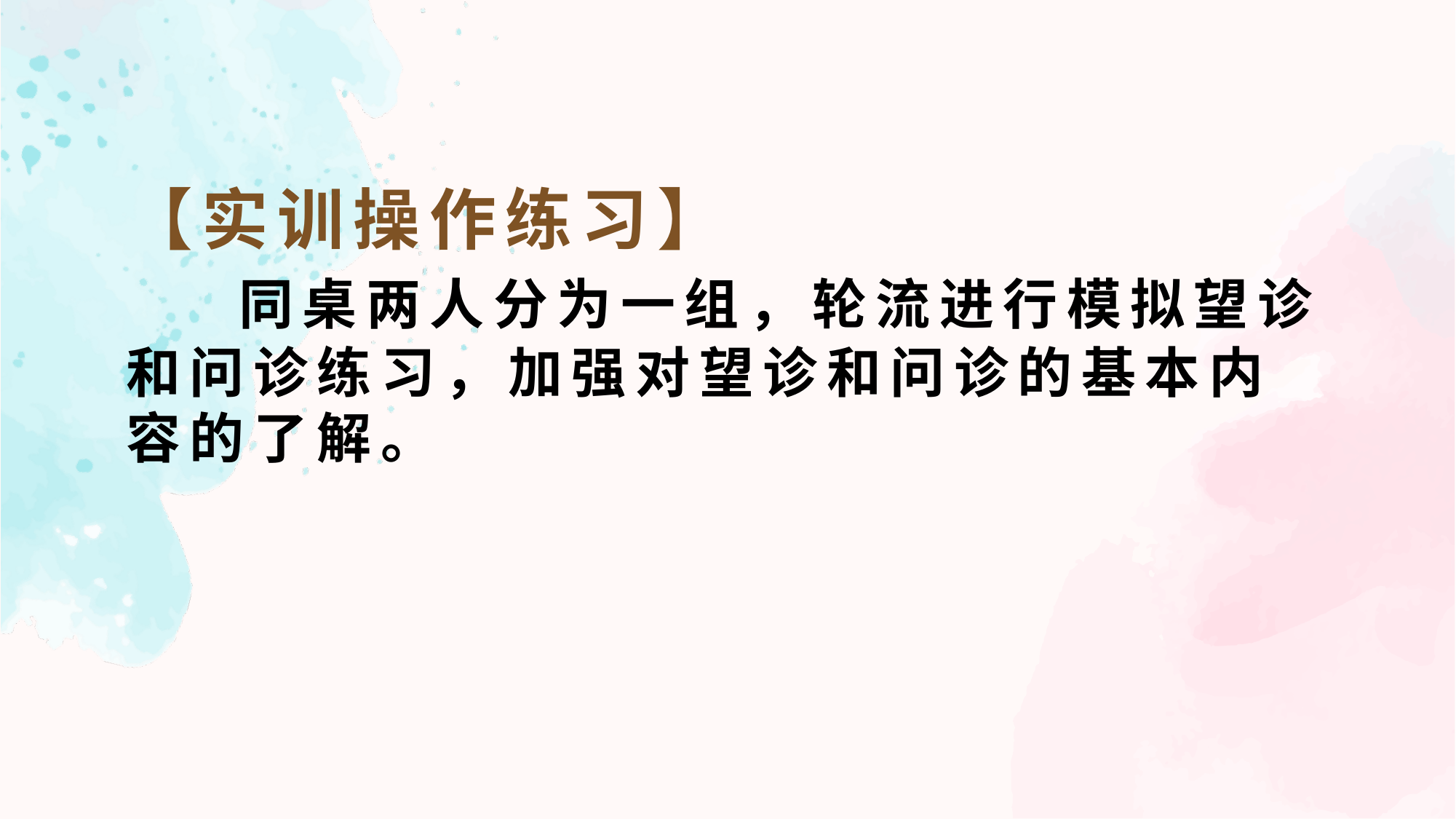

【实训操作练习】
    同桌两人分为一组，轮流进行模拟望诊和问诊练习，加强对望诊和问诊的基本内容的了解。